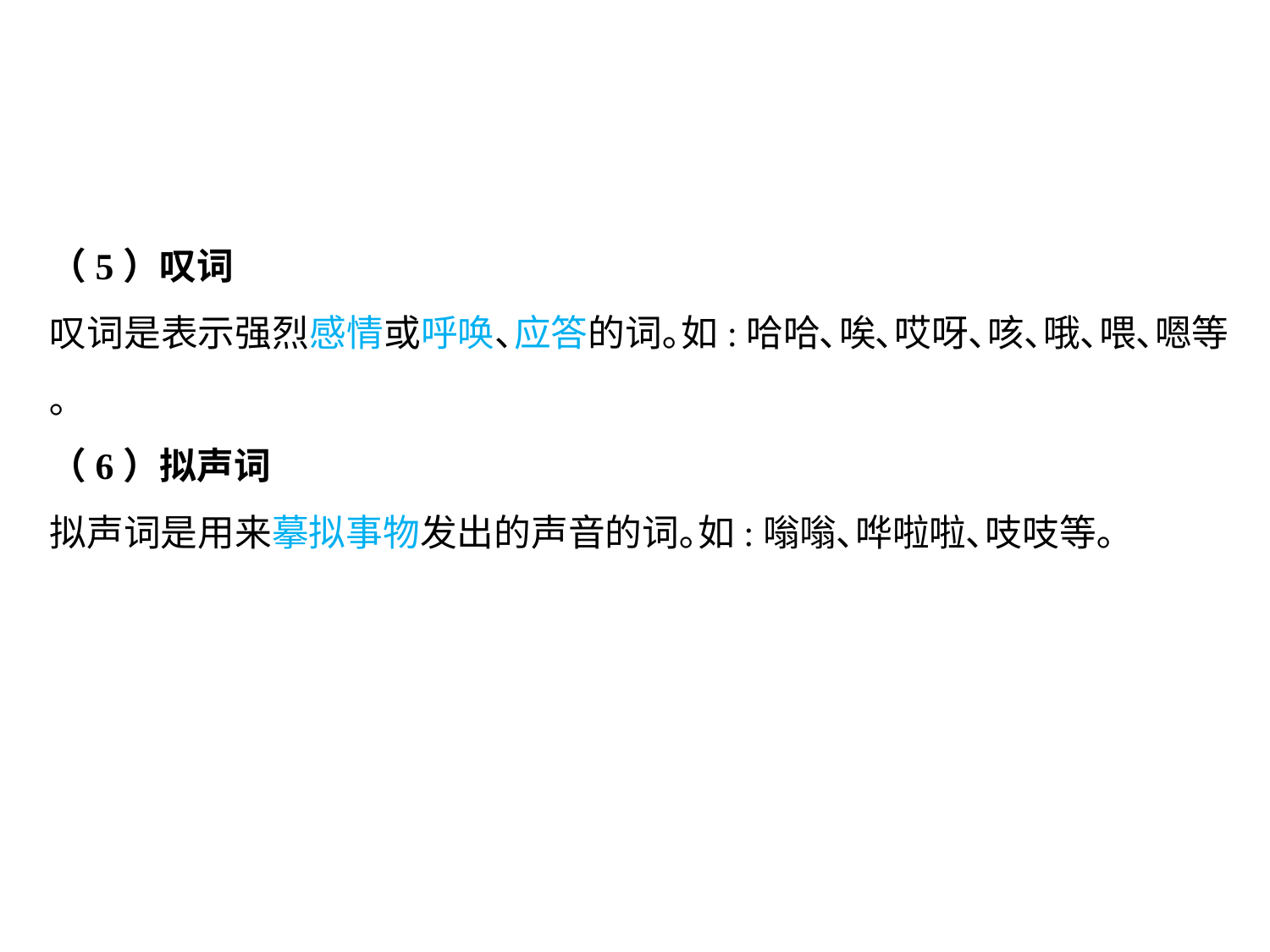

（5）叹词
叹词是表示强烈感情或呼唤､应答的词｡如:哈哈､唉､哎呀､咳､哦､喂､嗯等｡
（6）拟声词
拟声词是用来摹拟事物发出的声音的词｡如:嗡嗡､哗啦啦､吱吱等｡